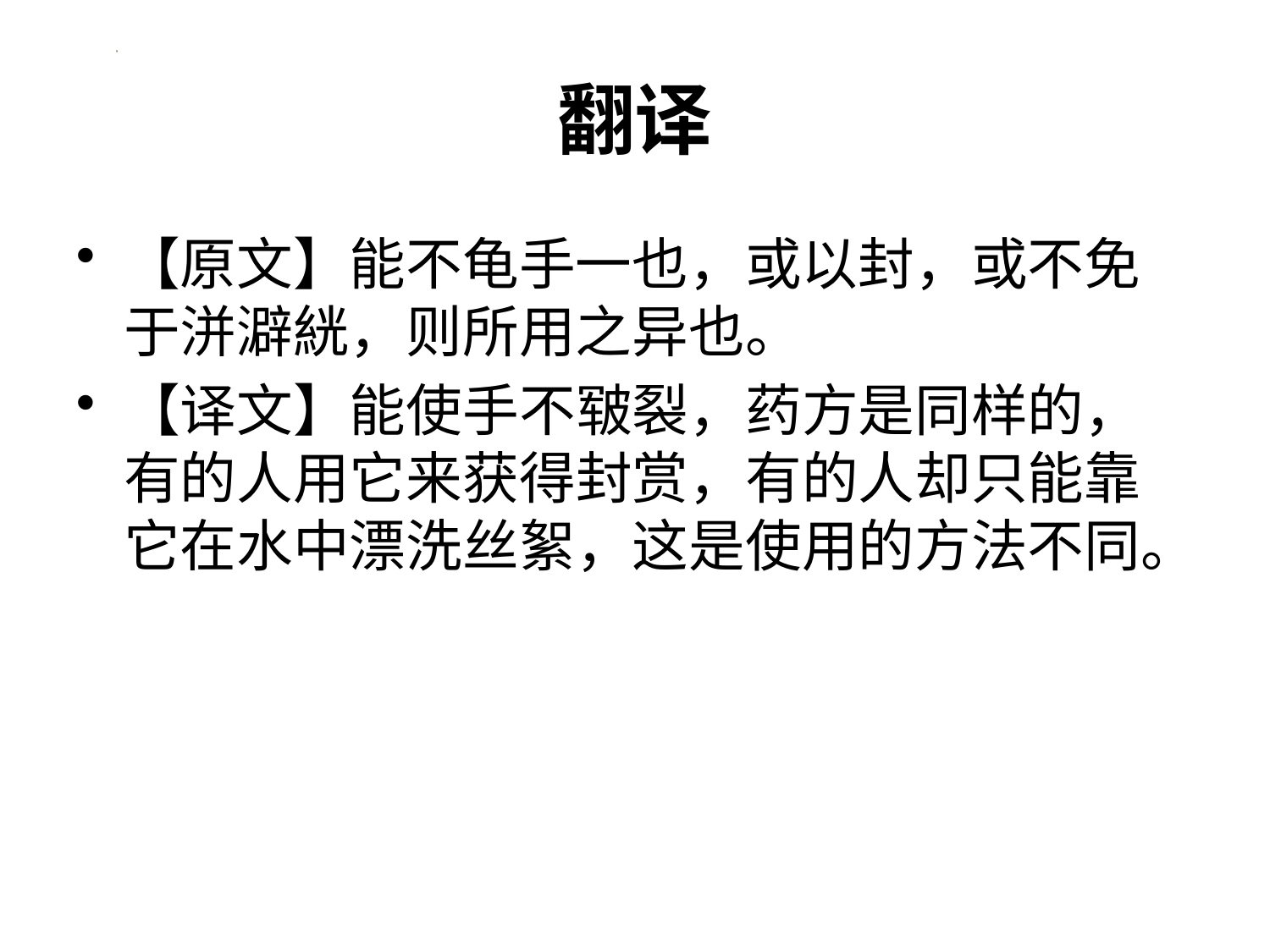

# 翻译
【原文】能不龟手一也，或以封，或不免于洴澼絖，则所用之异也。
【译文】能使手不皲裂，药方是同样的，有的人用它来获得封赏，有的人却只能靠它在水中漂洗丝絮，这是使用的方法不同。